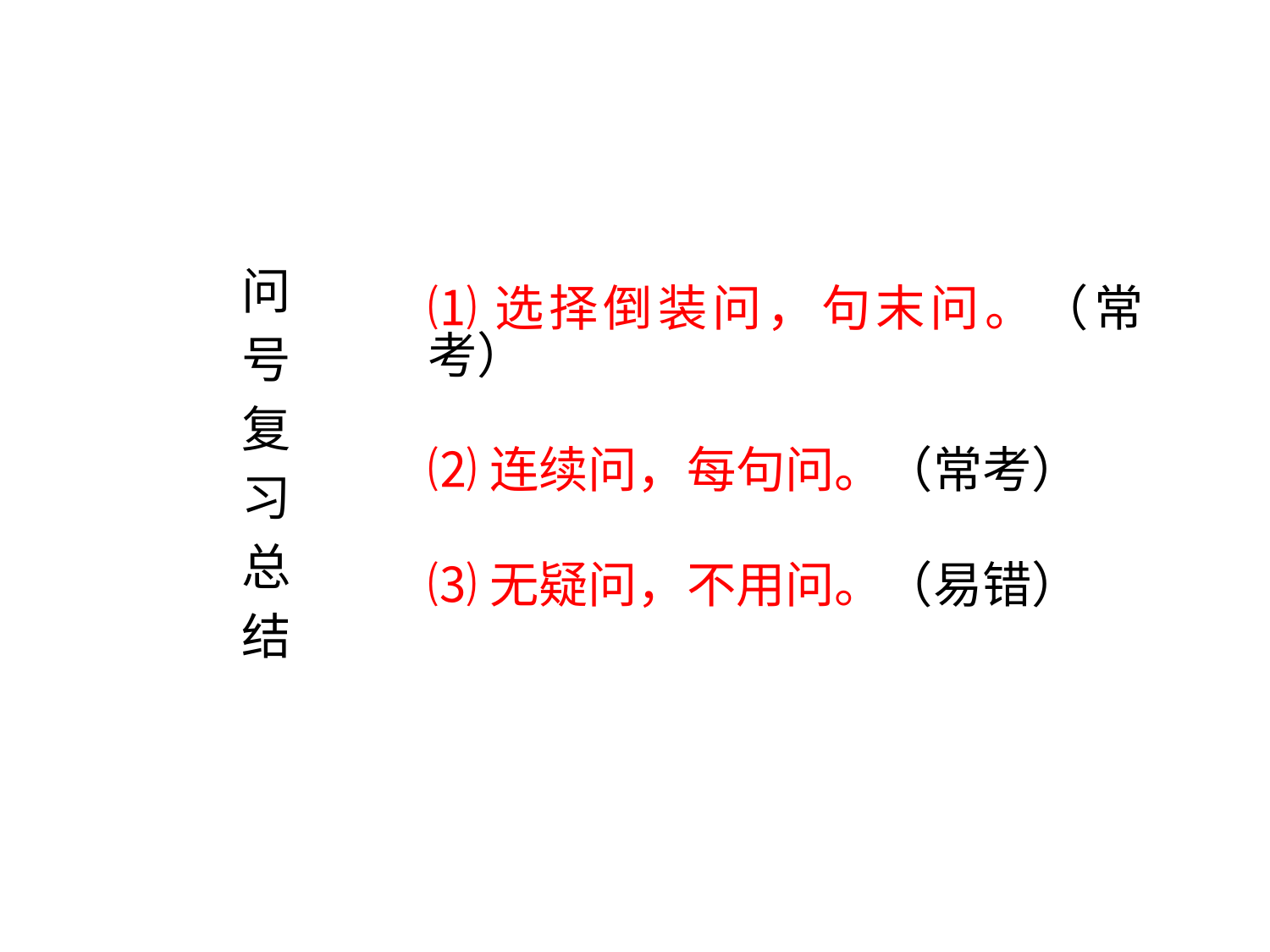

#
问
号
复
习
总
结

⑴选择倒装问，句末问。（常考）

⑵连续问，每句问。（常考）

⑶无疑问，不用问。（易错）